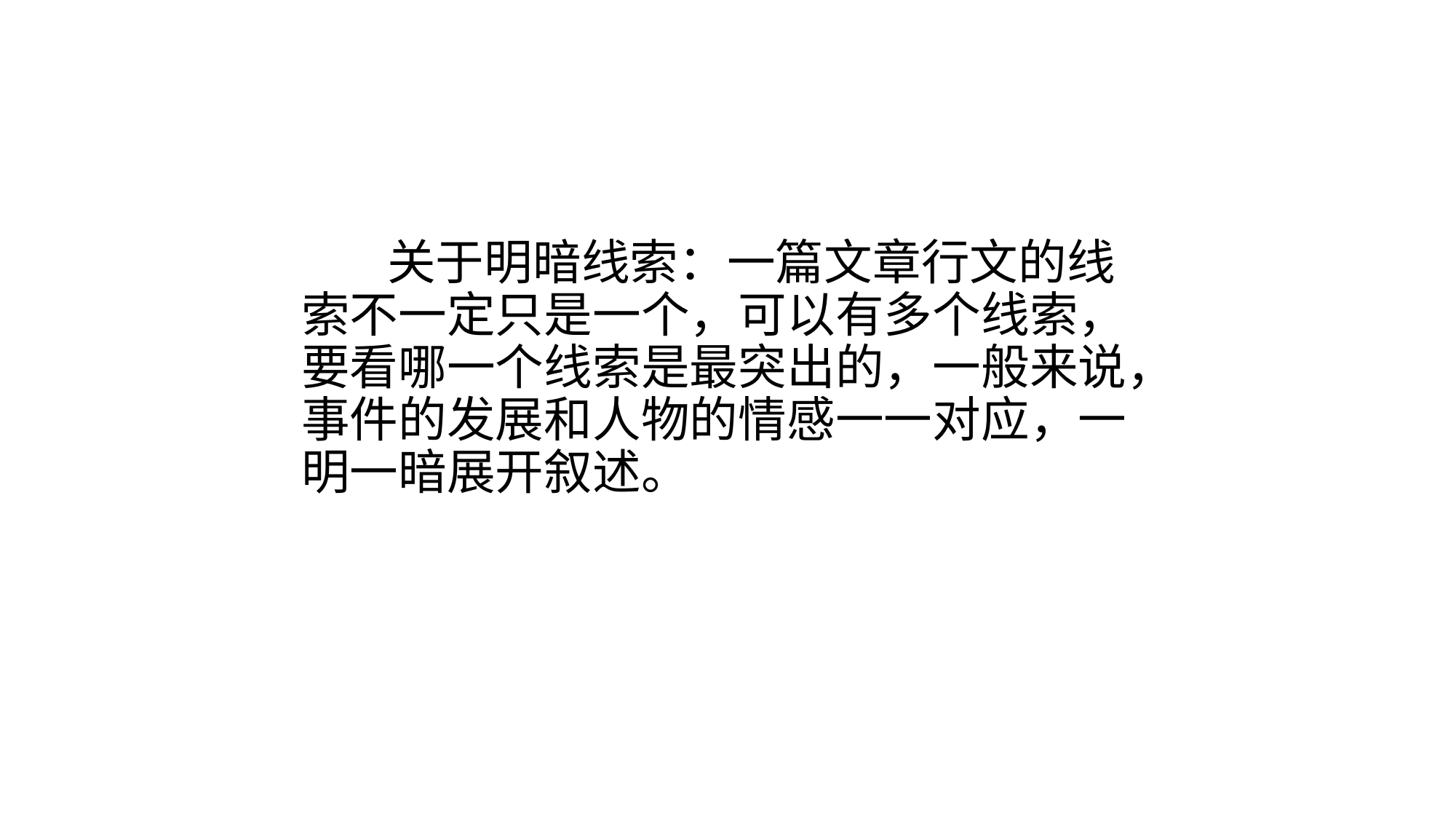

#
        关于明暗线索：一篇文章行文的线索不一定只是一个，可以有多个线索，要看哪一个线索是最突出的，一般来说，事件的发展和人物的情感一一对应，一明一暗展开叙述。